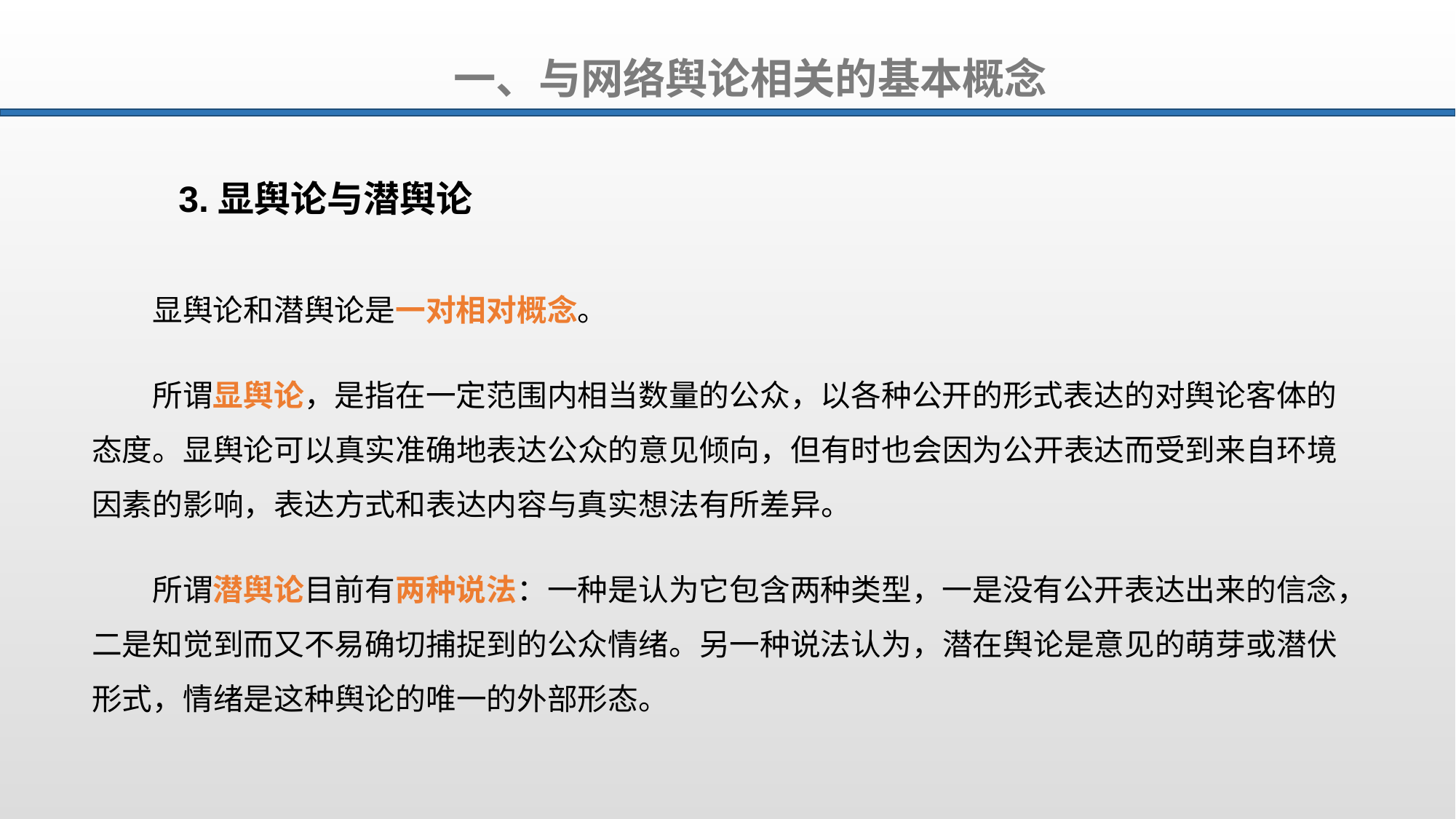

一、与网络舆论相关的基本概念

3.显舆论与潜舆论
显舆论和潜舆论是一对相对概念。
所谓显舆论，是指在一定范围内相当数量的公众，以各种公开的形式表达的对舆论客体的态度。显舆论可以真实准确地表达公众的意见倾向，但有时也会因为公开表达而受到来自环境因素的影响，表达方式和表达内容与真实想法有所差异。
所谓潜舆论目前有两种说法：一种是认为它包含两种类型，一是没有公开表达出来的信念，二是知觉到而又不易确切捕捉到的公众情绪。另一种说法认为，潜在舆论是意见的萌芽或潜伏形式，情绪是这种舆论的唯一的外部形态。